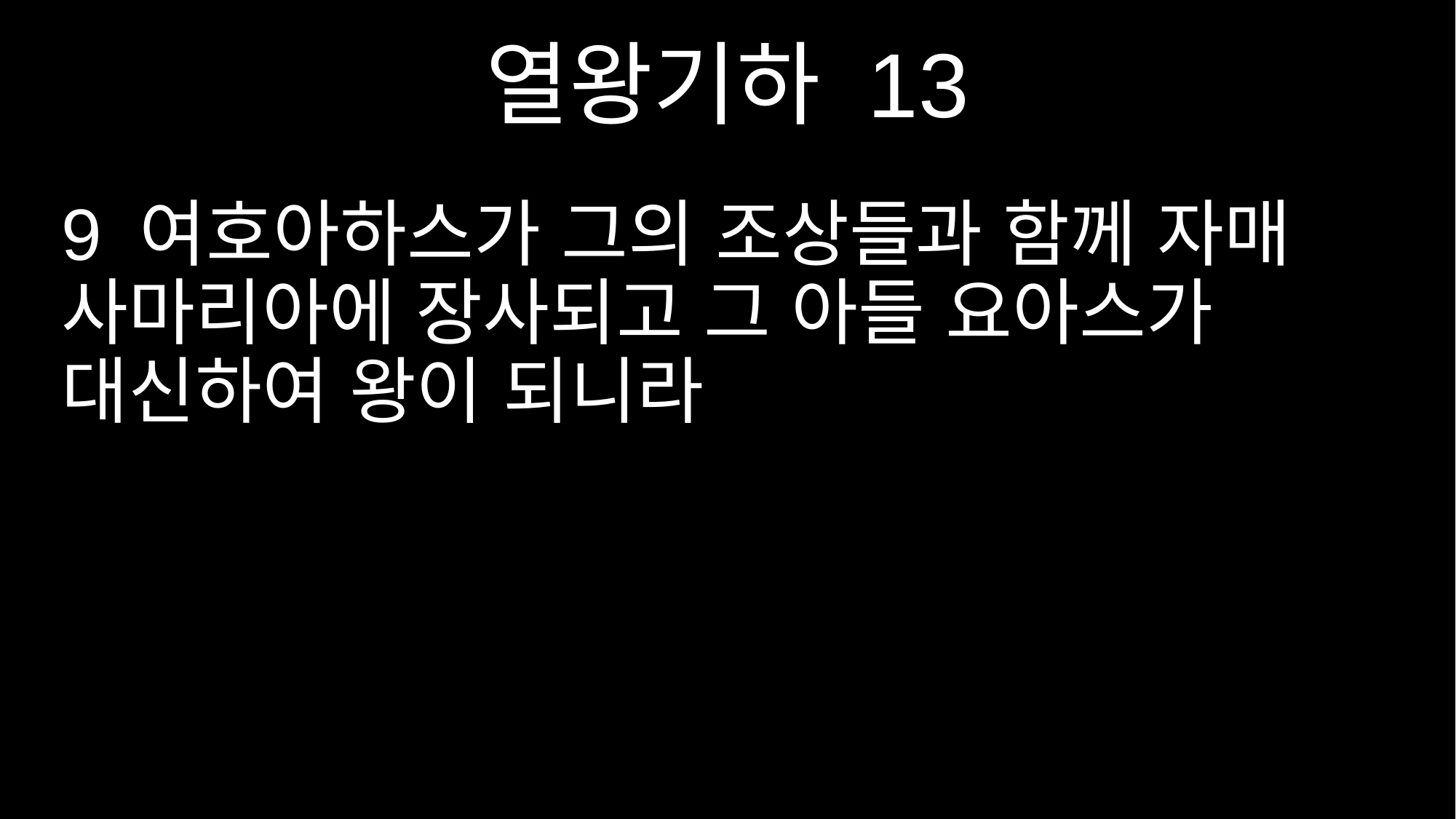

열왕기하 13
9 여호아하스가 그의 조상들과 함께 자매 사마리아에 장사되고 그 아들 요아스가 대신하여 왕이 되니라